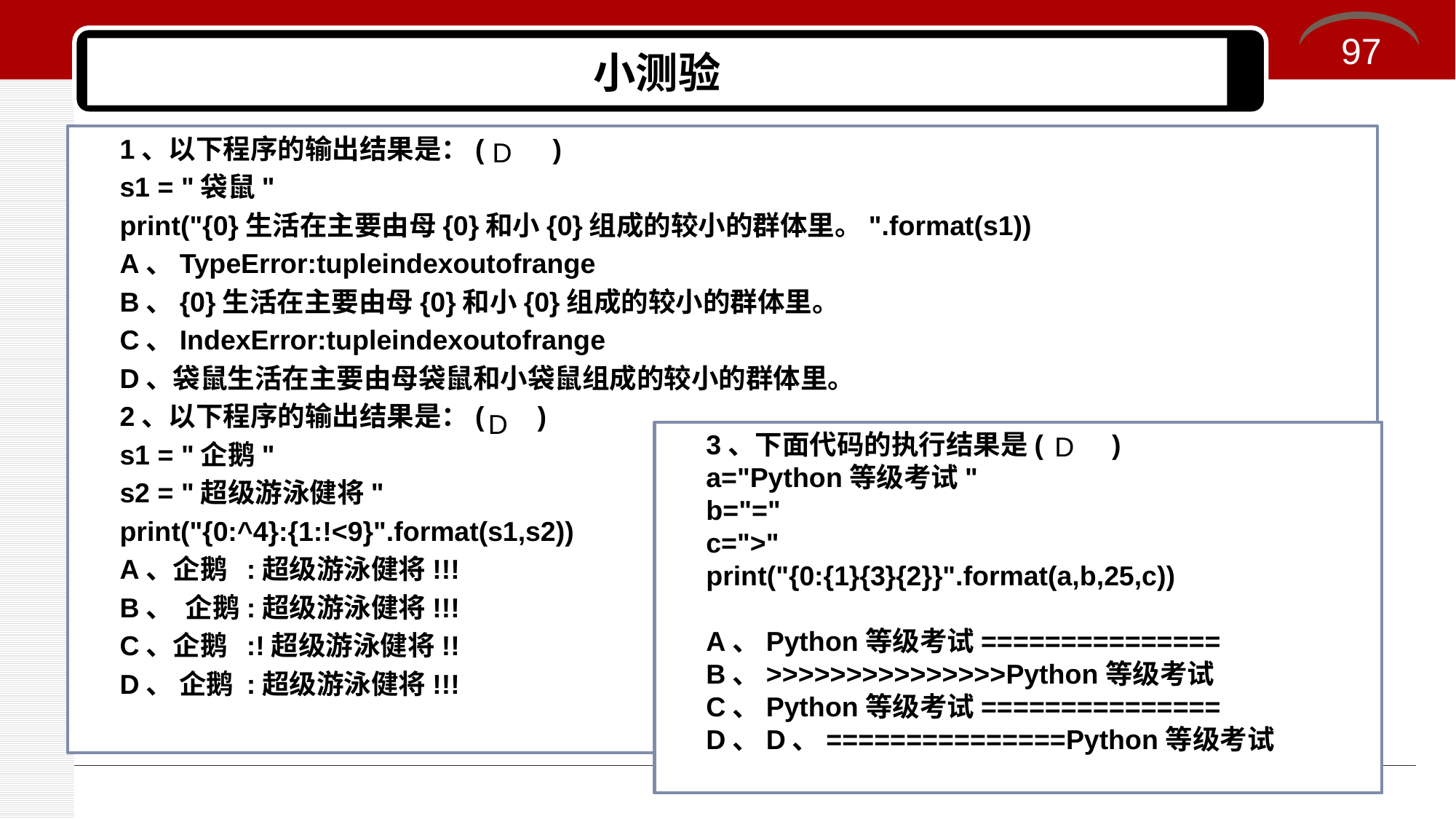

97
# 小测验
1、以下程序的输出结果是：(         )
s1 = "袋鼠"
print("{0}生活在主要由母{0}和小{0}组成的较小的群体里。".format(s1))
A、TypeError:tupleindexoutofrange
B、{0}生活在主要由母{0}和小{0}组成的较小的群体里。
C、IndexError:tupleindexoutofrange
D、袋鼠生活在主要由母袋鼠和小袋鼠组成的较小的群体里。
2、以下程序的输出结果是：(       )
s1 = "企鹅"
s2 = "超级游泳健将"
print("{0:^4}:{1:!<9}".format(s1,s2))
A、企鹅  :超级游泳健将!!!
B、  企鹅:超级游泳健将!!!
C、企鹅  :!超级游泳健将!!
D、 企鹅 :超级游泳健将!!!
D
D
3、下面代码的执行结果是(         )
a="Python等级考试"
b="="
c=">"
print("{0:{1}{3}{2}}".format(a,b,25,c))

A、Python等级考试===============
B、>>>>>>>>>>>>>>>Python等级考试
C、Python等级考试===============
D、D、===============Python等级考试

D